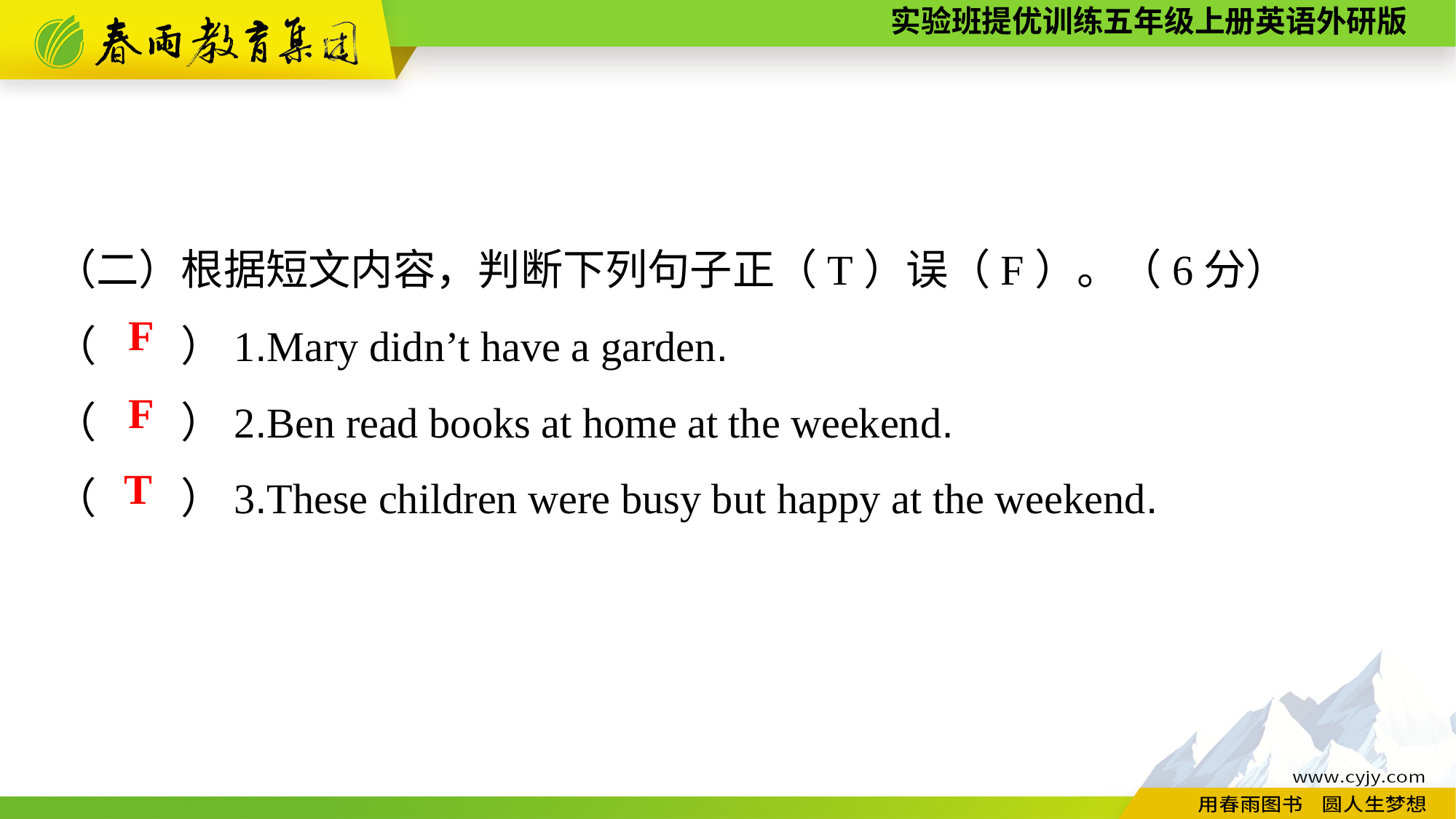

（二）根据短文内容，判断下列句子正（T）误（F）。（6分）
（　　）1.Mary didn’t have a garden.
（　　）2.Ben read books at home at the weekend.
（　　）3.These children were busy but happy at the weekend.
F
F
T